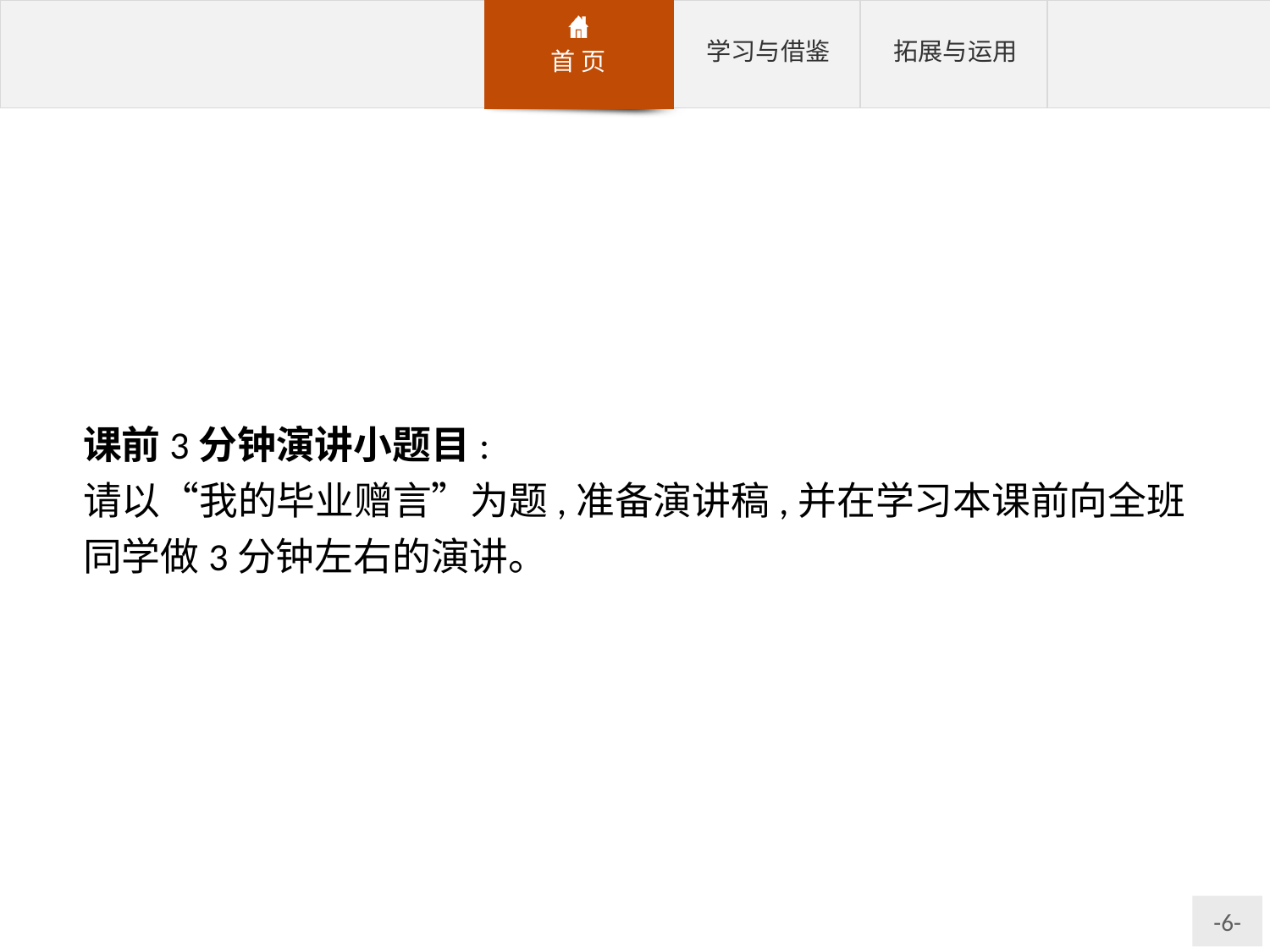

课前3分钟演讲小题目:
请以“我的毕业赠言”为题,准备演讲稿,并在学习本课前向全班同学做3分钟左右的演讲。